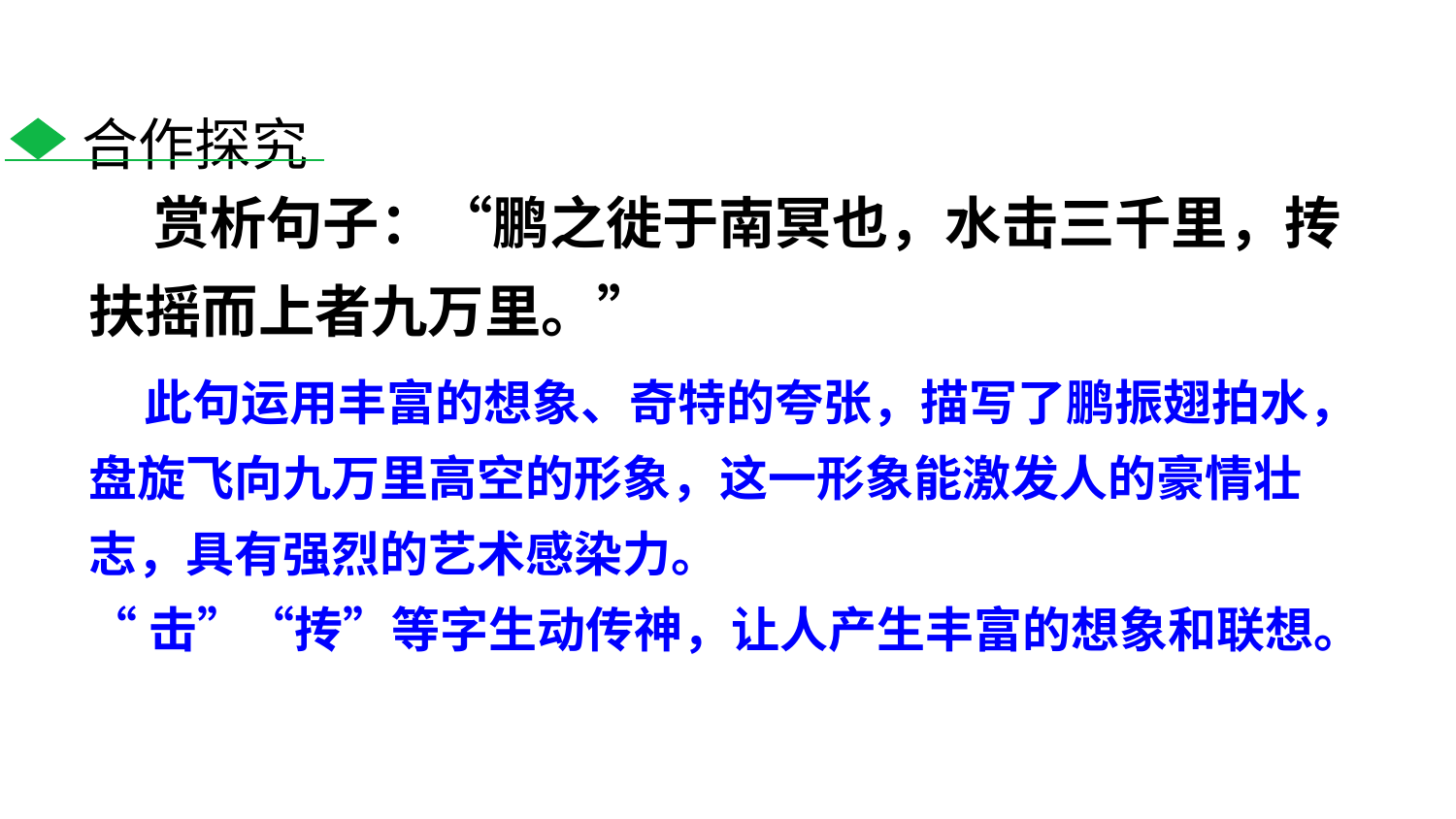

合作探究

    赏析句子：“鹏之徙于南冥也，水击三千里，抟扶摇而上者九万里。”
    此句运用丰富的想象、奇特的夸张，描写了鹏振翅拍水，盘旋飞向九万里高空的形象，这一形象能激发人的豪情壮志，具有强烈的艺术感染力。
“击”“抟”等字生动传神，让人产生丰富的想象和联想。